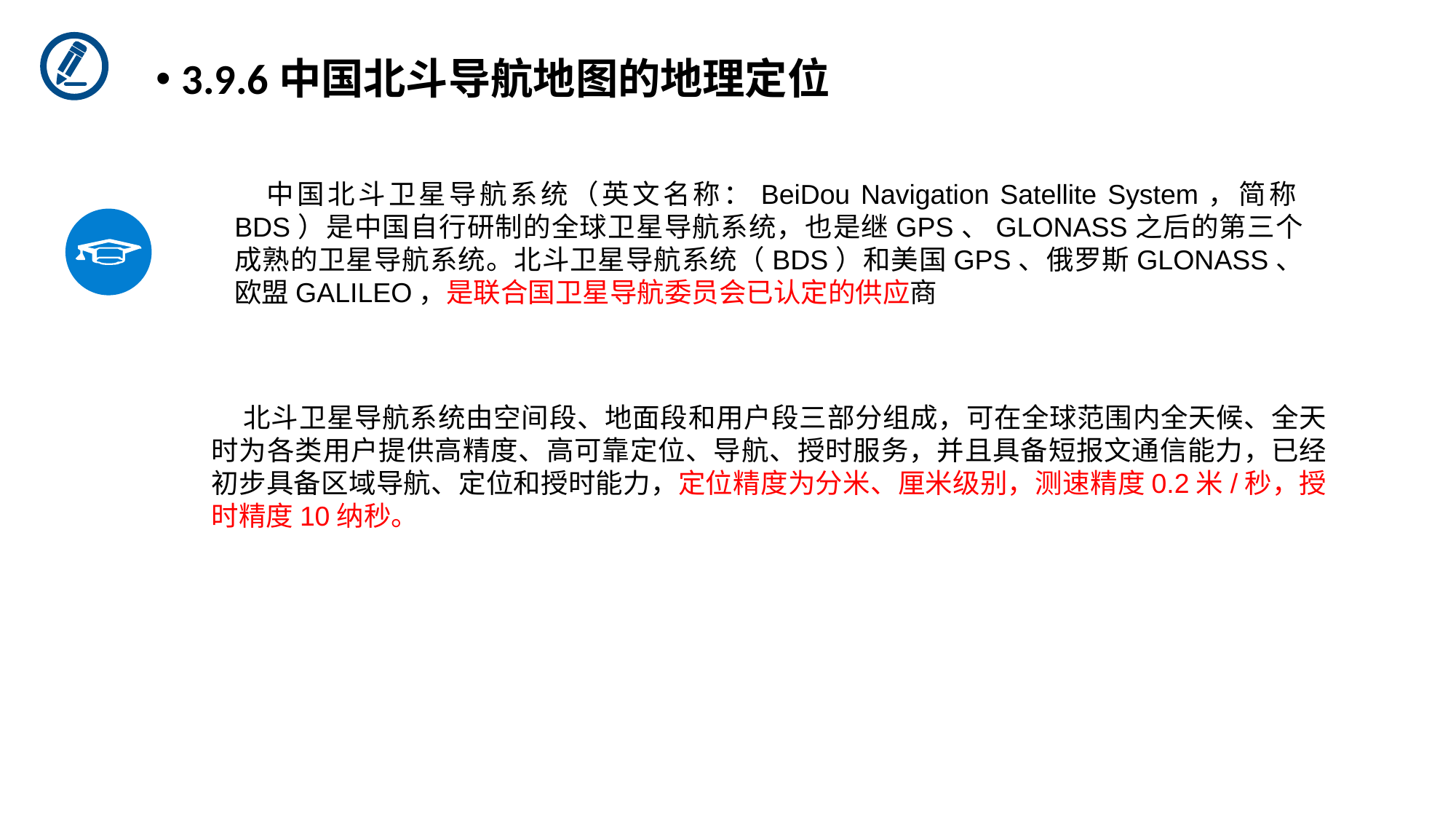

3.9.6中国北斗导航地图的地理定位
中国北斗卫星导航系统（英文名称：BeiDou Navigation Satellite System，简称BDS）是中国自行研制的全球卫星导航系统，也是继GPS、GLONASS之后的第三个成熟的卫星导航系统。北斗卫星导航系统（BDS）和美国GPS、俄罗斯GLONASS、欧盟GALILEO，是联合国卫星导航委员会已认定的供应商

北斗卫星导航系统由空间段、地面段和用户段三部分组成，可在全球范围内全天候、全天时为各类用户提供高精度、高可靠定位、导航、授时服务，并且具备短报文通信能力，已经初步具备区域导航、定位和授时能力，定位精度为分米、厘米级别，测速精度0.2米/秒，授时精度10纳秒。